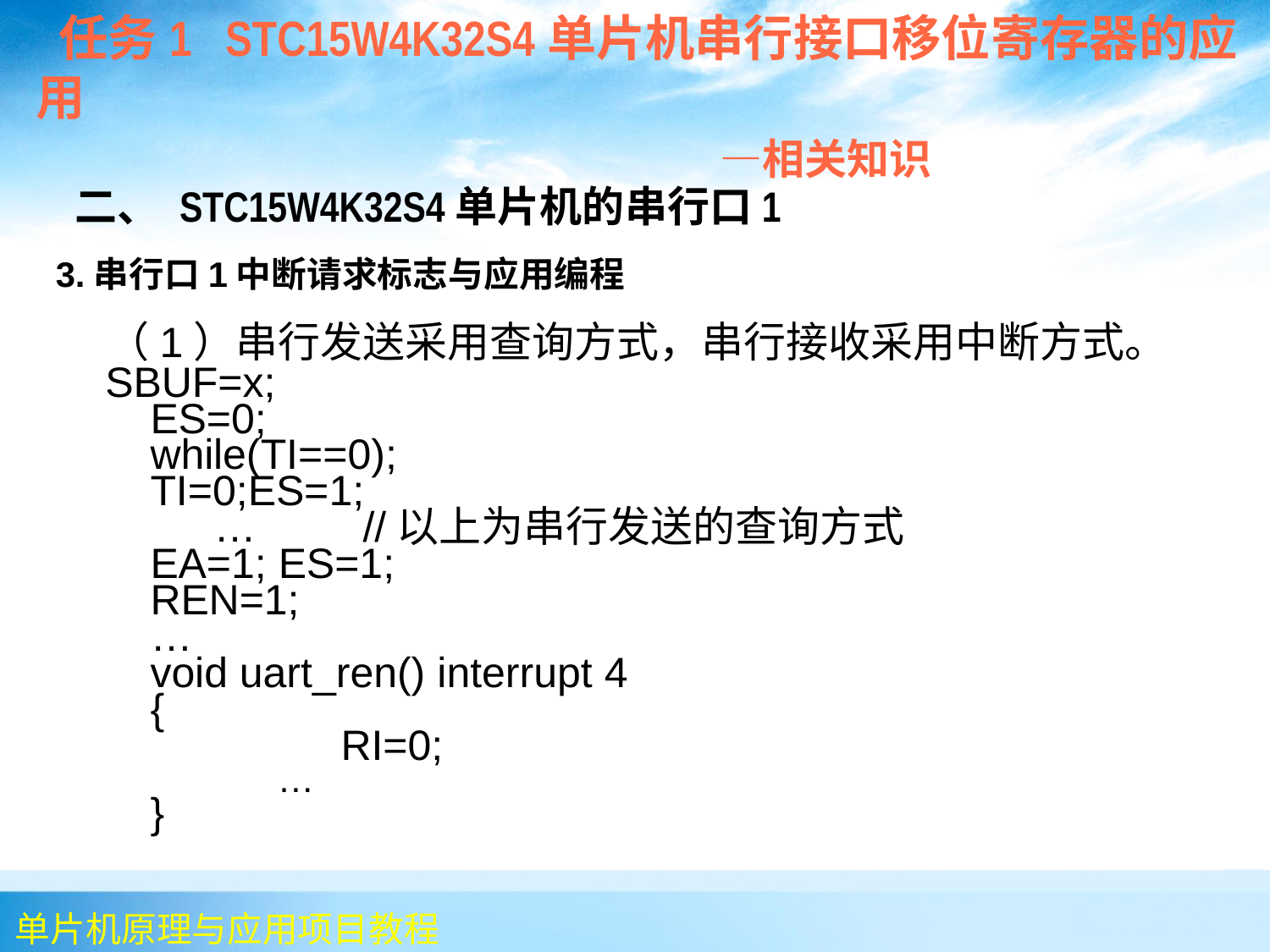

任务1   STC15W4K32S4单片机串行接口移位寄存器的应用
                                                             —相关知识
  二、 STC15W4K32S4单片机的串行口1
 3.串行口1中断请求标志与应用编程
      （1）串行发送采用查询方式，串行接收采用中断方式。
     SBUF=x;
ES=0;
while(TI==0);
TI=0;ES=1;
…         //以上为串行发送的查询方式
EA=1; ES=1;
REN=1;
…
void uart_ren() interrupt 4
{
    		RI=0;
…
}